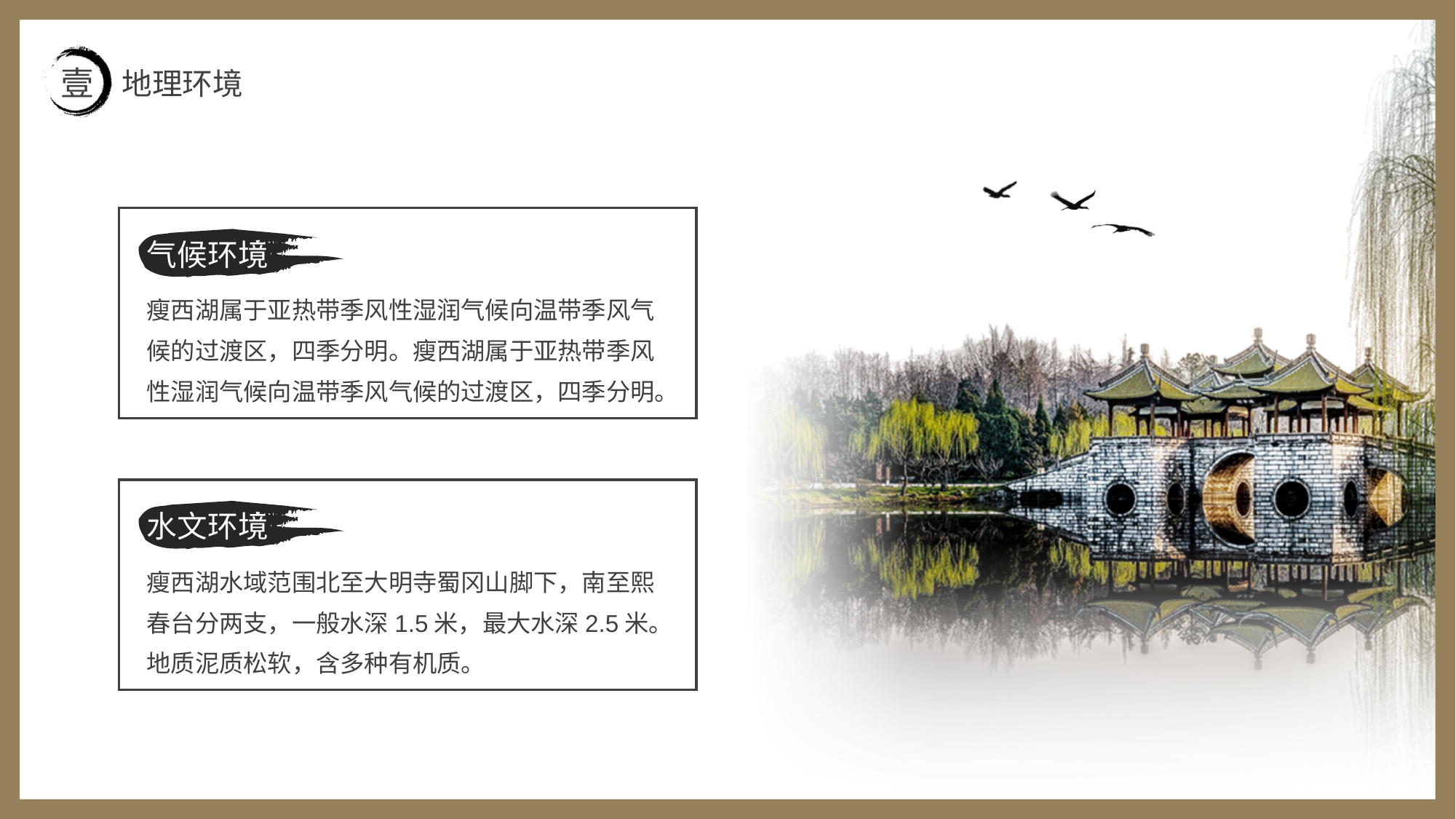

壹
地理环境
气候环境
瘦西湖属于亚热带季风性湿润气候向温带季风气候的过渡区，四季分明。瘦西湖属于亚热带季风性湿润气候向温带季风气候的过渡区，四季分明。
水文环境
瘦西湖水域范围北至大明寺蜀冈山脚下，南至熙春台分两支，一般水深1.5米，最大水深2.5米。地质泥质松软，含多种有机质。